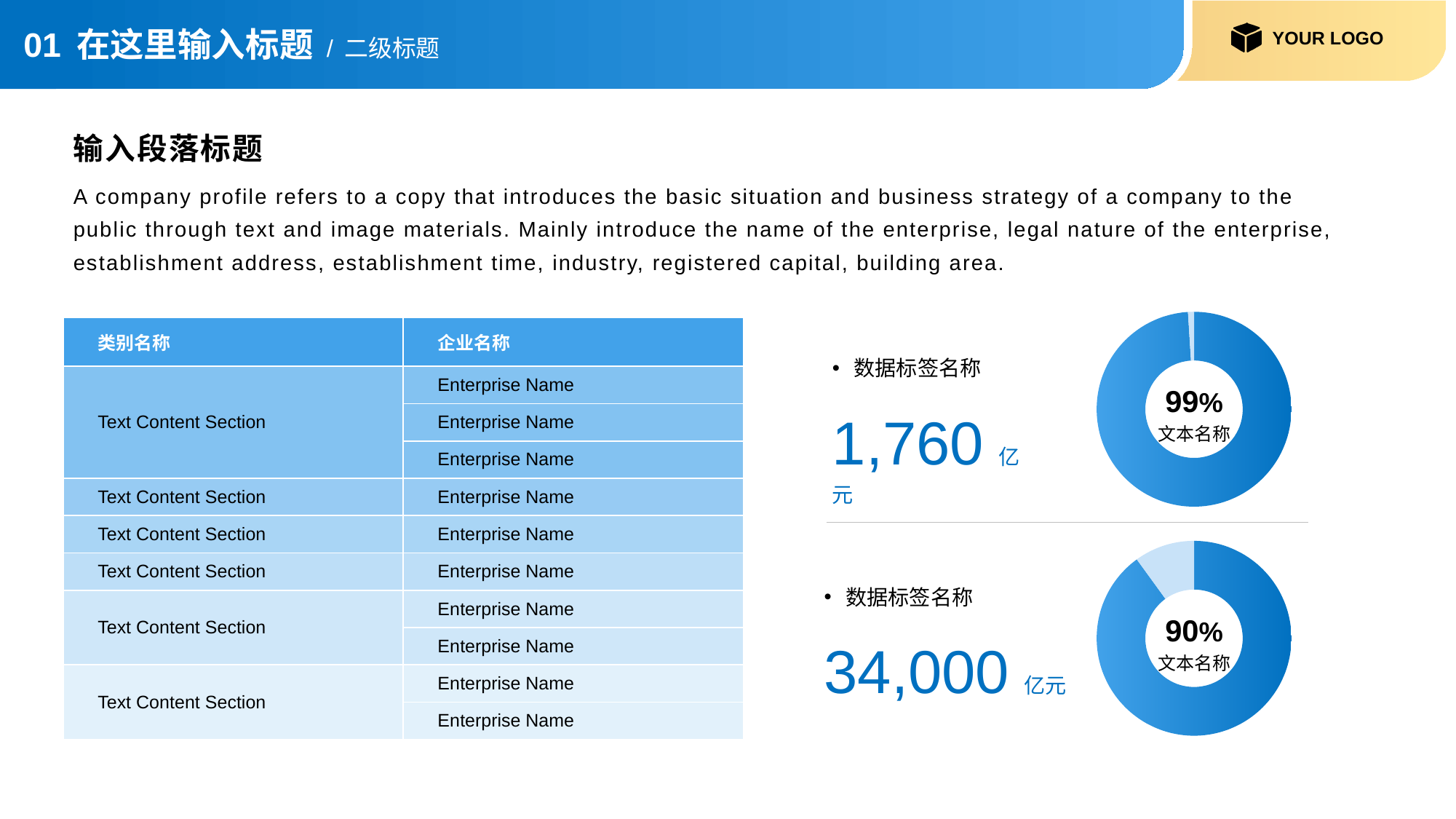

# 01 在这里输入标题 / 二级标题
输入段落标题
A company profile refers to a copy that introduces the basic situation and business strategy of a company to the public through text and image materials. Mainly introduce the name of the enterprise, legal nature of the enterprise, establishment address, establishment time, industry, registered capital, building area.

### Chart

| Category | 占省属金融企业资产比例 |
|---|---|
| 管理金融资产 | 9.9 |
| 其他 | 0.1 |
| 类别名称 | 企业名称 |
| --- | --- |
| Text Content Section | Enterprise Name |
|  | Enterprise Name |
|  | Enterprise Name |
| Text Content Section | Enterprise Name |
| Text Content Section | Enterprise Name |
| Text Content Section | Enterprise Name |
| Text Content Section | Enterprise Name |
|  | Enterprise Name |
| Text Content Section | Enterprise Name |
|  | Enterprise Name |
数据标签名称
1,760亿元
99%
文本名称

### Chart

| Category | 占省属金融企业资产比例 |
|---|---|
| 管理金融资产 | 9.0 |
| 其他 | 1.0 |
数据标签名称
34,000亿元
90%
文本名称